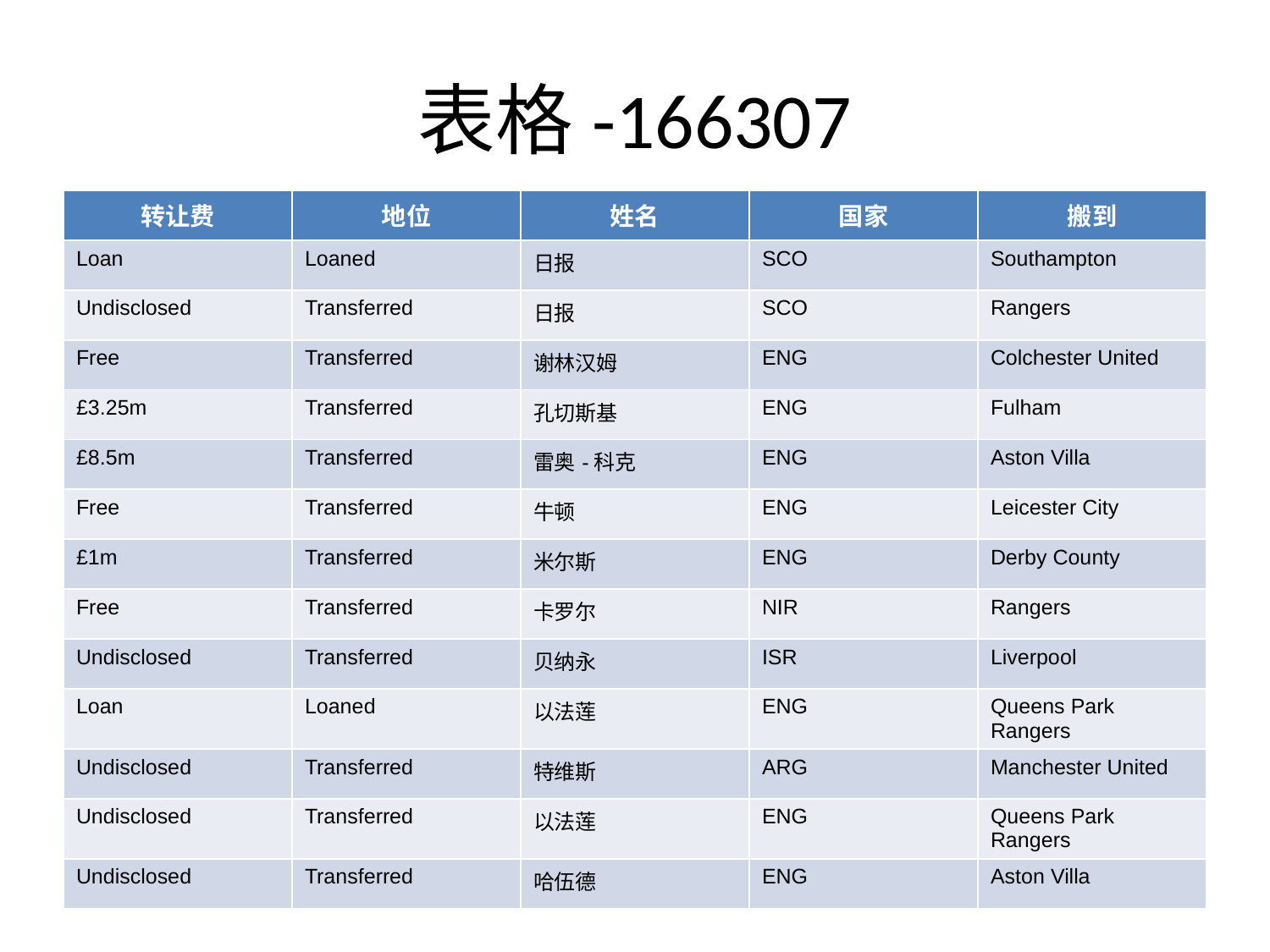

# 表格-166307
| 转让费 | 地位 | 姓名 | 国家 | 搬到 |
| --- | --- | --- | --- | --- |
| Loan | Loaned | 日报 | SCO | Southampton |
| Undisclosed | Transferred | 日报 | SCO | Rangers |
| Free | Transferred | 谢林汉姆 | ENG | Colchester United |
| £3.25m | Transferred | 孔切斯基 | ENG | Fulham |
| £8.5m | Transferred | 雷奥-科克 | ENG | Aston Villa |
| Free | Transferred | 牛顿 | ENG | Leicester City |
| £1m | Transferred | 米尔斯 | ENG | Derby County |
| Free | Transferred | 卡罗尔 | NIR | Rangers |
| Undisclosed | Transferred | 贝纳永 | ISR | Liverpool |
| Loan | Loaned | 以法莲 | ENG | Queens Park Rangers |
| Undisclosed | Transferred | 特维斯 | ARG | Manchester United |
| Undisclosed | Transferred | 以法莲 | ENG | Queens Park Rangers |
| Undisclosed | Transferred | 哈伍德 | ENG | Aston Villa |